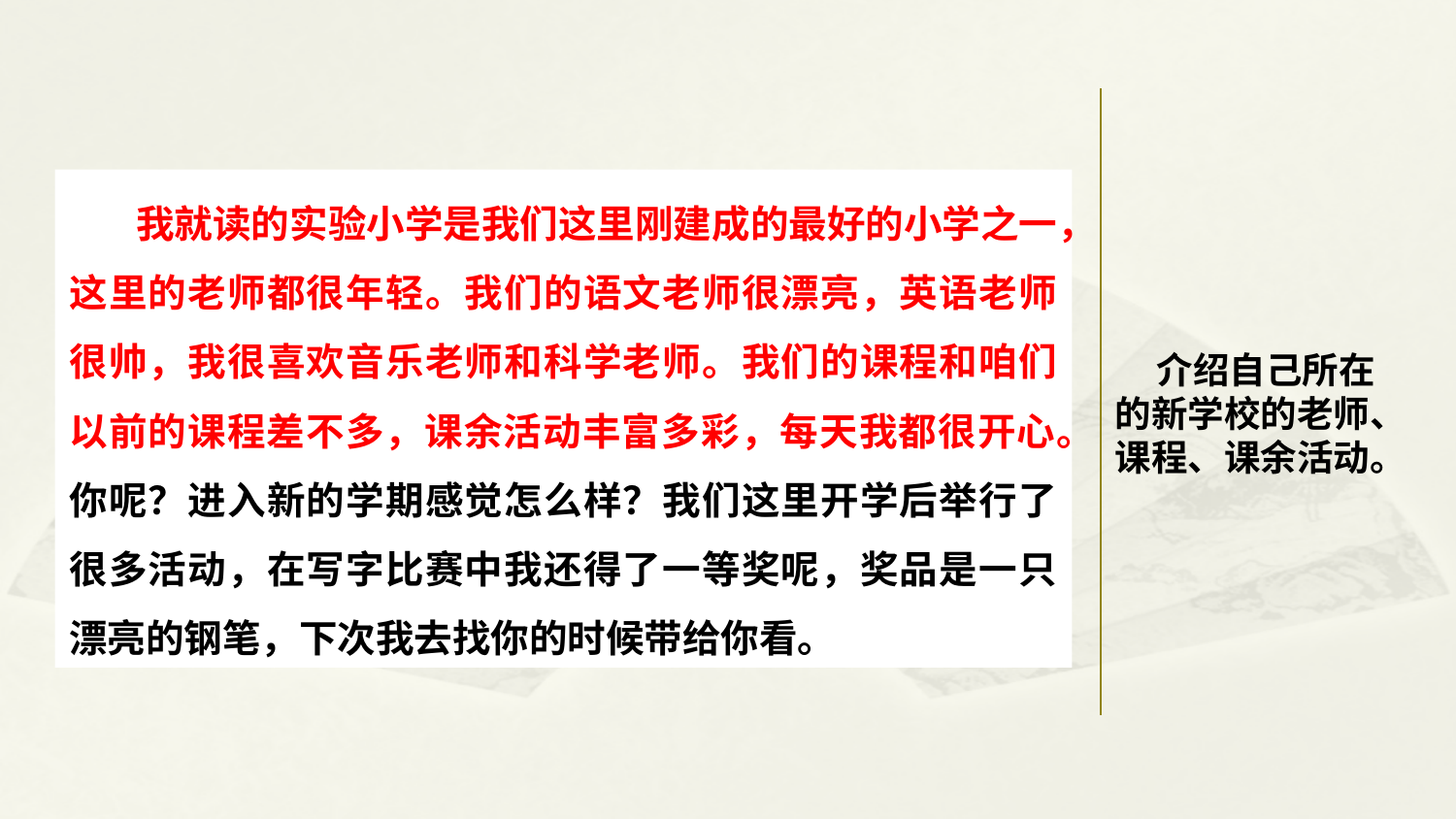

我就读的实验小学是我们这里刚建成的最好的小学之一，这里的老师都很年轻。我们的语文老师很漂亮，英语老师很帅，我很喜欢音乐老师和科学老师。我们的课程和咱们以前的课程差不多，课余活动丰富多彩，每天我都很开心。你呢？进入新的学期感觉怎么样？我们这里开学后举行了很多活动，在写字比赛中我还得了一等奖呢，奖品是一只漂亮的钢笔，下次我去找你的时候带给你看。
    介绍自己所在的新学校的老师、课程、课余活动。